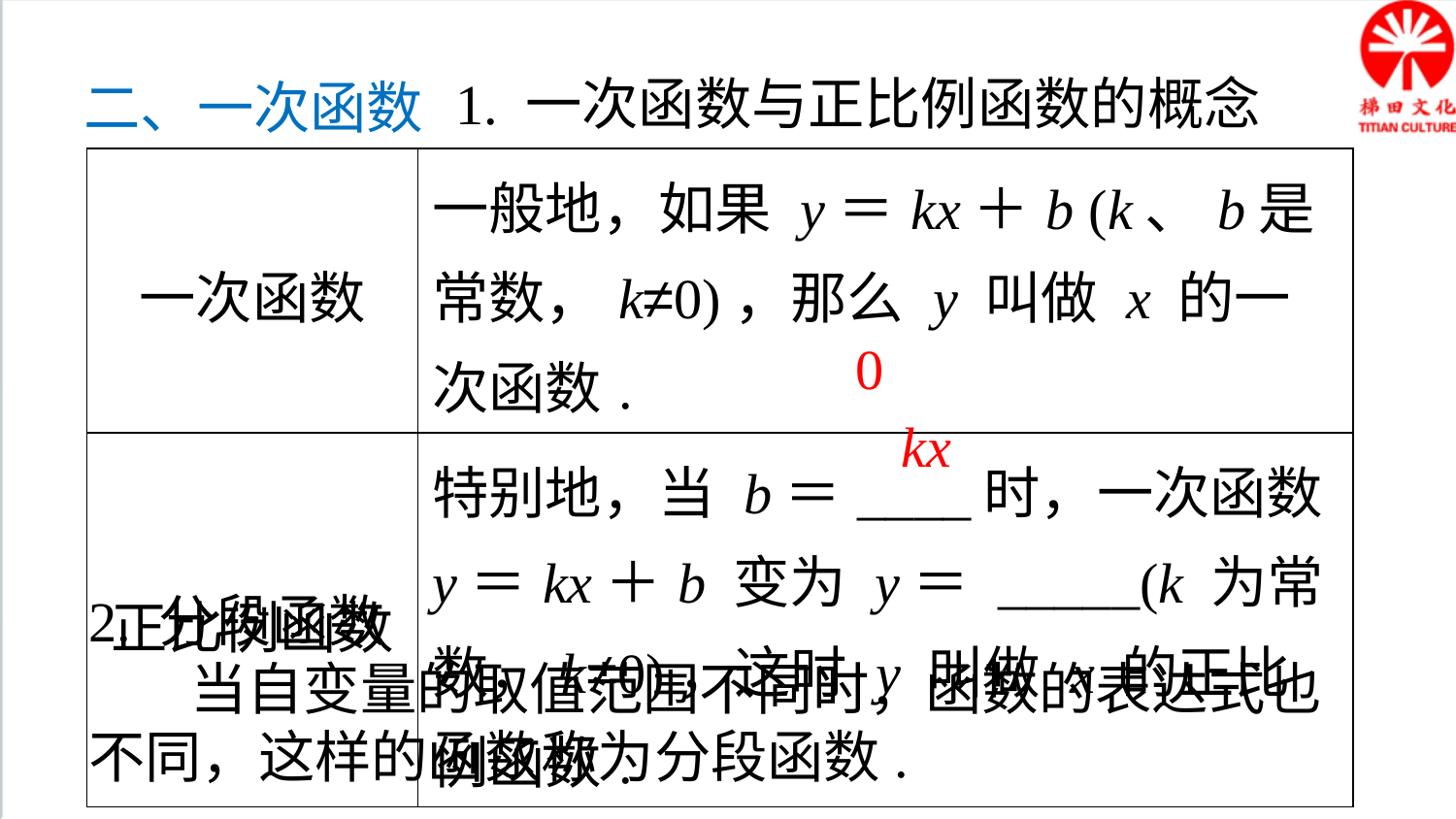

1. 一次函数与正比例函数的概念
二、一次函数
| 一次函数 | 一般地，如果 y＝kx＋b (k、b是常数，k≠0)，那么 y 叫做 x 的一次函数. |
| --- | --- |
| 正比例函数 | 特别地，当 b＝\_\_\_\_时，一次函数 y＝kx＋b 变为 y＝ \_\_\_\_\_(k 为常数，k≠0)，这时 y 叫做 x 的正比例函数. |
0
kx
2. 分段函数
       当自变量的取值范围不同时，函数的表达式也不同，这样的函数称为分段函数.